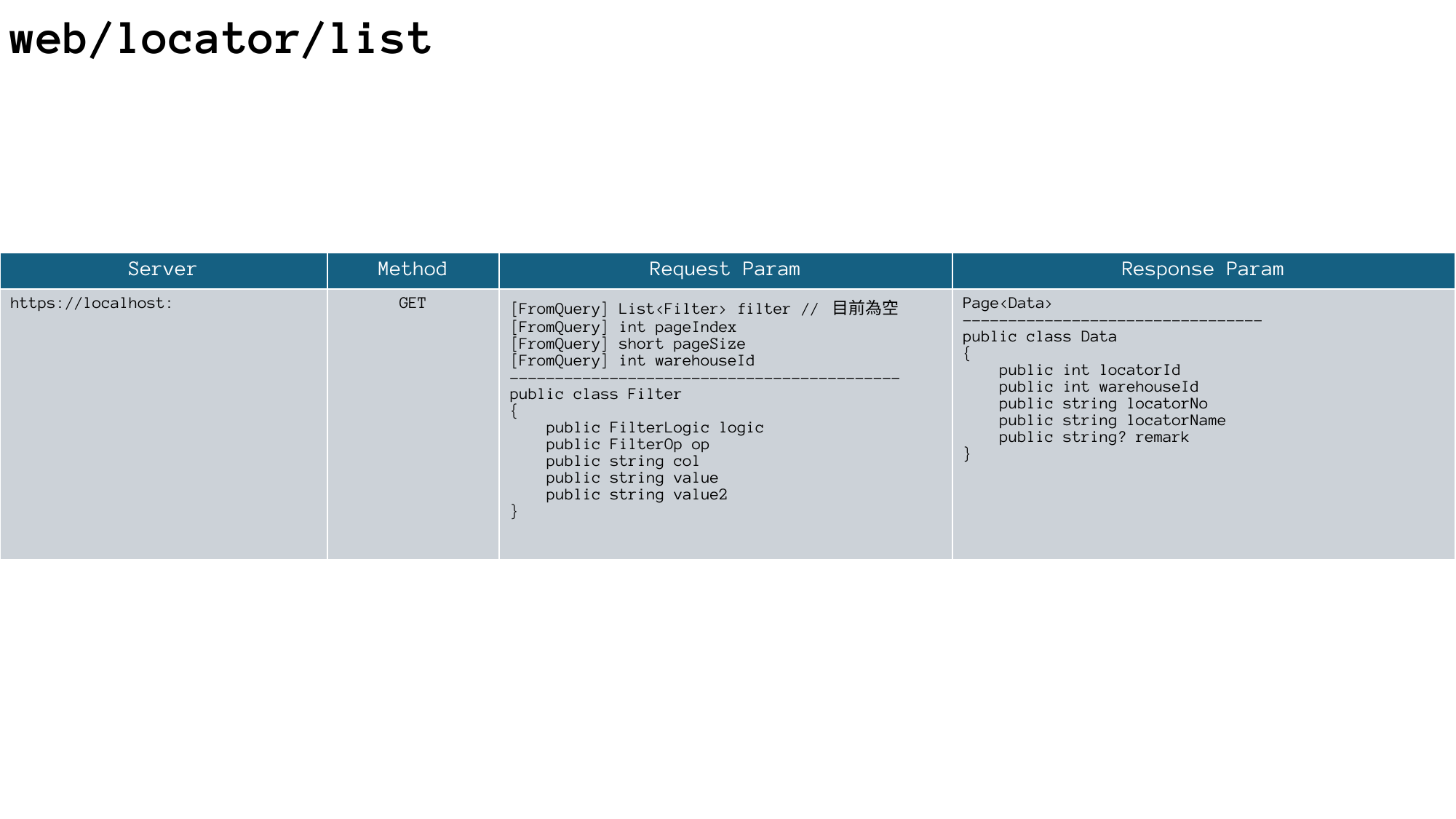

web/locator/list
| Server | Method | Request Param | Response Param |
| --- | --- | --- | --- |
| https://localhost: | GET | [FromQuery] List<Filter> filter // 目前為空 [FromQuery] int pageIndex [FromQuery] short pageSize [FromQuery] int warehouseId ------------------------------------------- public class Filter { public FilterLogic logic public FilterOp op public string col public string value public string value2 } | Page<Data> --------------------------------- public class Data { public int locatorId public int warehouseId public string locatorNo public string locatorName public string? remark } |